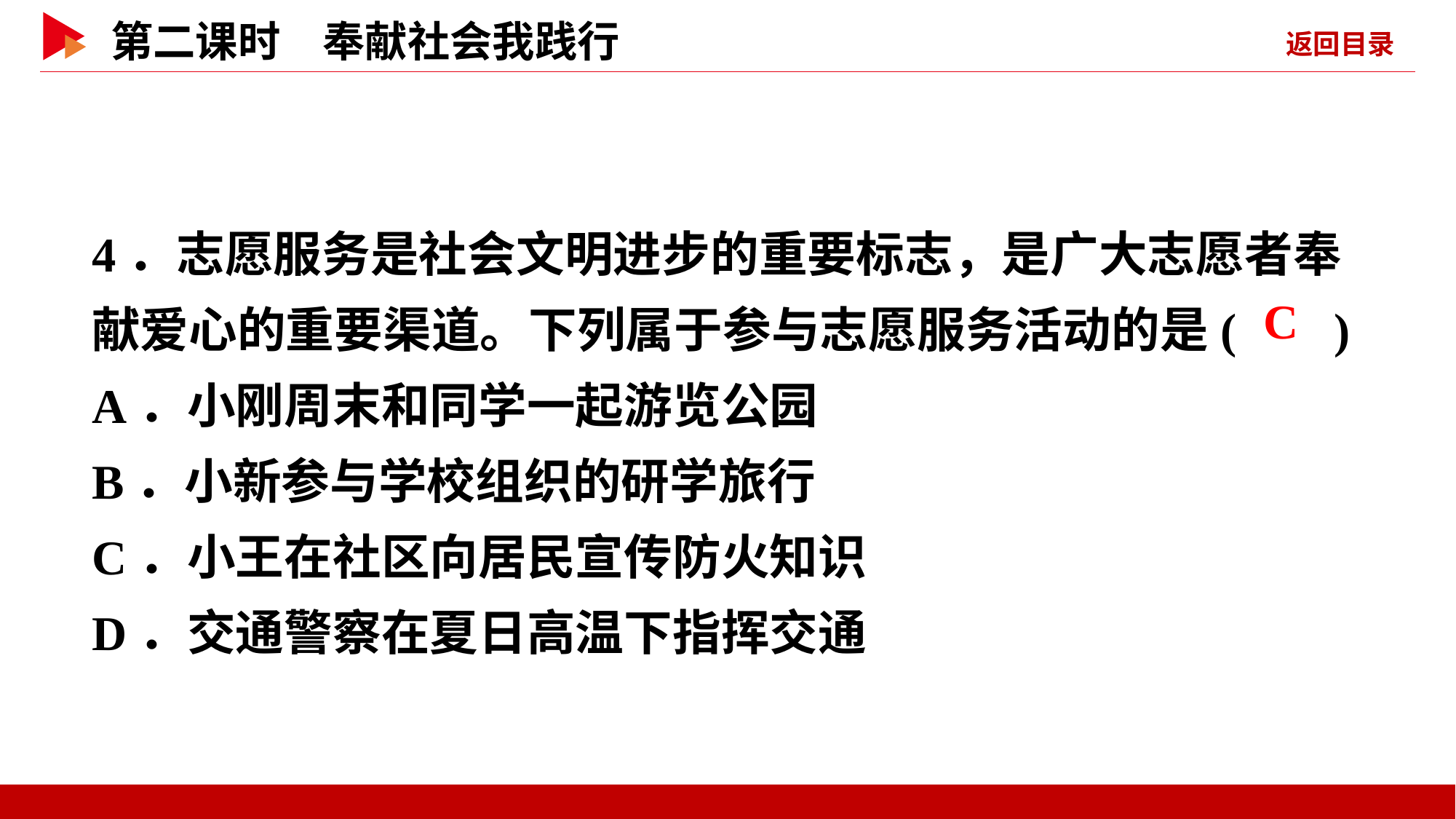

4．志愿服务是社会文明进步的重要标志，是广大志愿者奉献爱心的重要渠道。下列属于参与志愿服务活动的是(        )
A．小刚周末和同学一起游览公园
B．小新参与学校组织的研学旅行
C．小王在社区向居民宣传防火知识
D．交通警察在夏日高温下指挥交通
   C